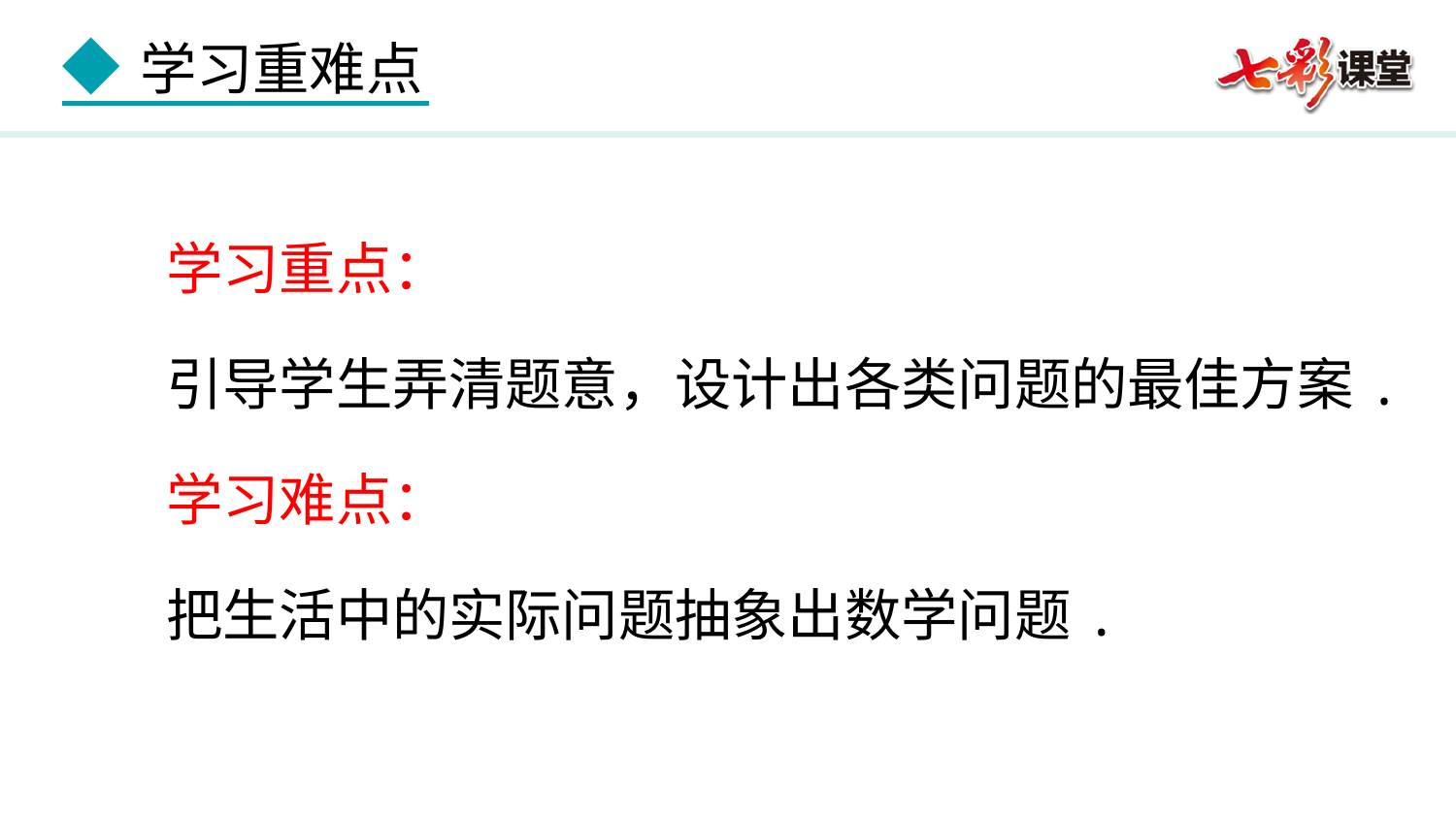

学习重点：
引导学生弄清题意，设计出各类问题的最佳方案.
学习难点：
把生活中的实际问题抽象出数学问题.